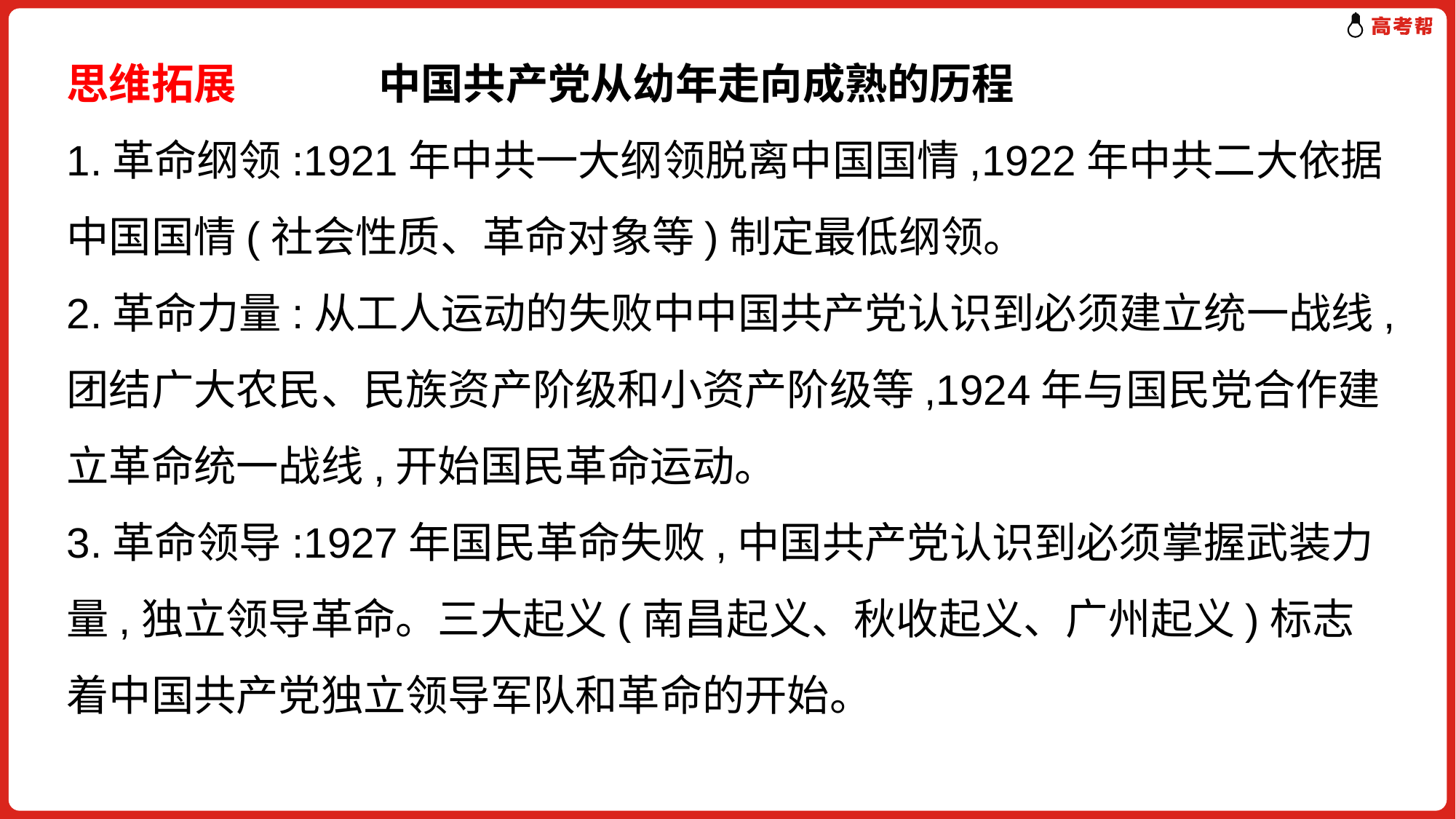

思维拓展　　      中国共产党从幼年走向成熟的历程
1.革命纲领:1921年中共一大纲领脱离中国国情,1922年中共二大依据中国国情(社会性质、革命对象等)制定最低纲领。
2.革命力量:从工人运动的失败中中国共产党认识到必须建立统一战线,团结广大农民、民族资产阶级和小资产阶级等,1924年与国民党合作建立革命统一战线,开始国民革命运动。
3.革命领导:1927年国民革命失败,中国共产党认识到必须掌握武装力量,独立领导革命。三大起义(南昌起义、秋收起义、广州起义)标志着中国共产党独立领导军队和革命的开始。